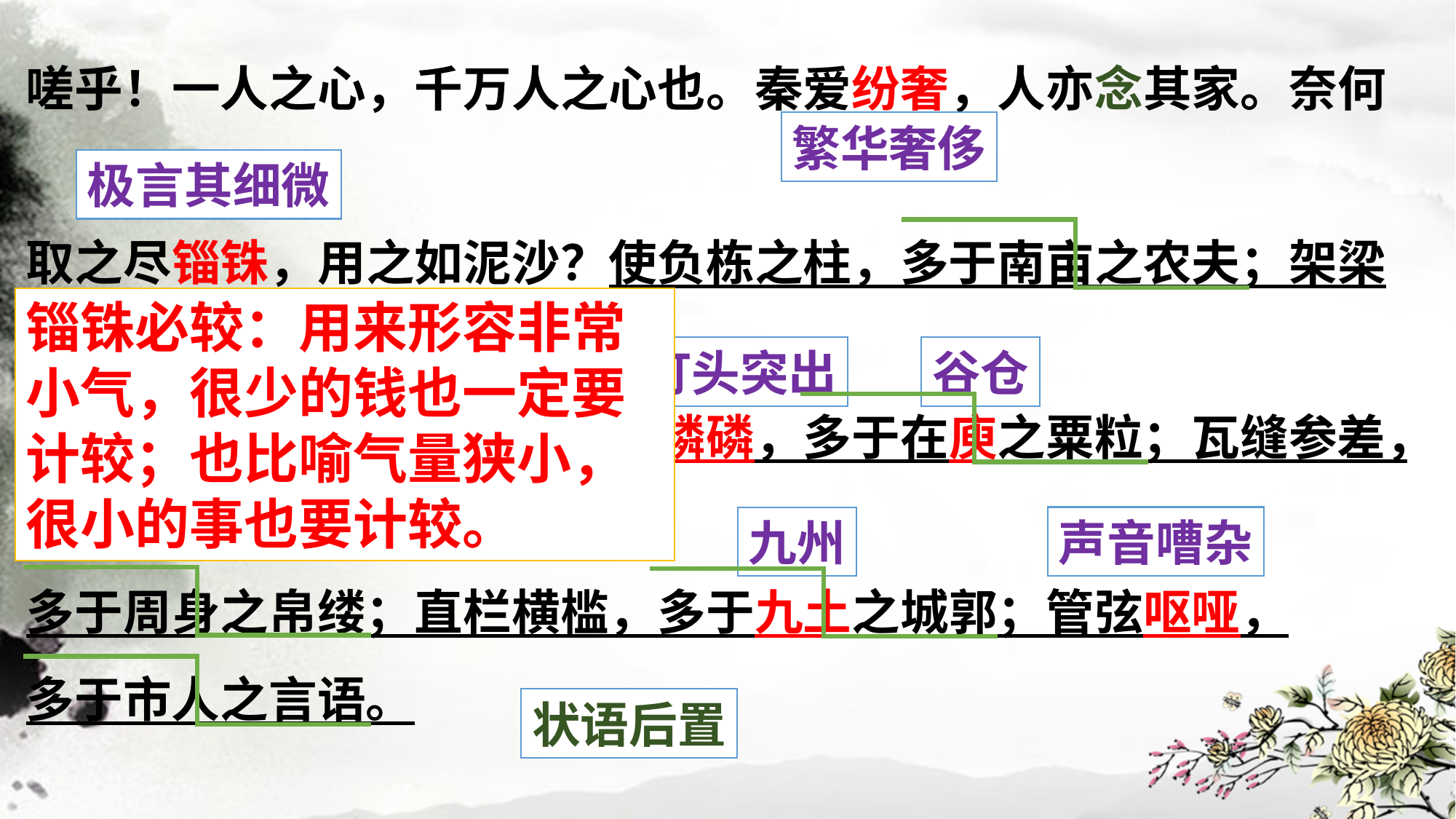

嗟乎！一人之心，千万人之心也。秦爱纷奢，人亦念其家。奈何

取之尽锱铢，用之如泥沙？使负栋之柱，多于南亩之农夫；架梁

之椽，多于机上之工女；钉头磷磷，多于在庾之粟粒；瓦缝参差，

多于周身之帛缕；直栏横槛，多于九土之城郭；管弦呕哑，
多于市人之言语。
繁华奢侈
极言其细微
锱铢必较：用来形容非常小气，很少的钱也一定要计较；也比喻气量狭小，很小的事也要计较。
形容钉头突出
谷仓
声音嘈杂
九州
状语后置